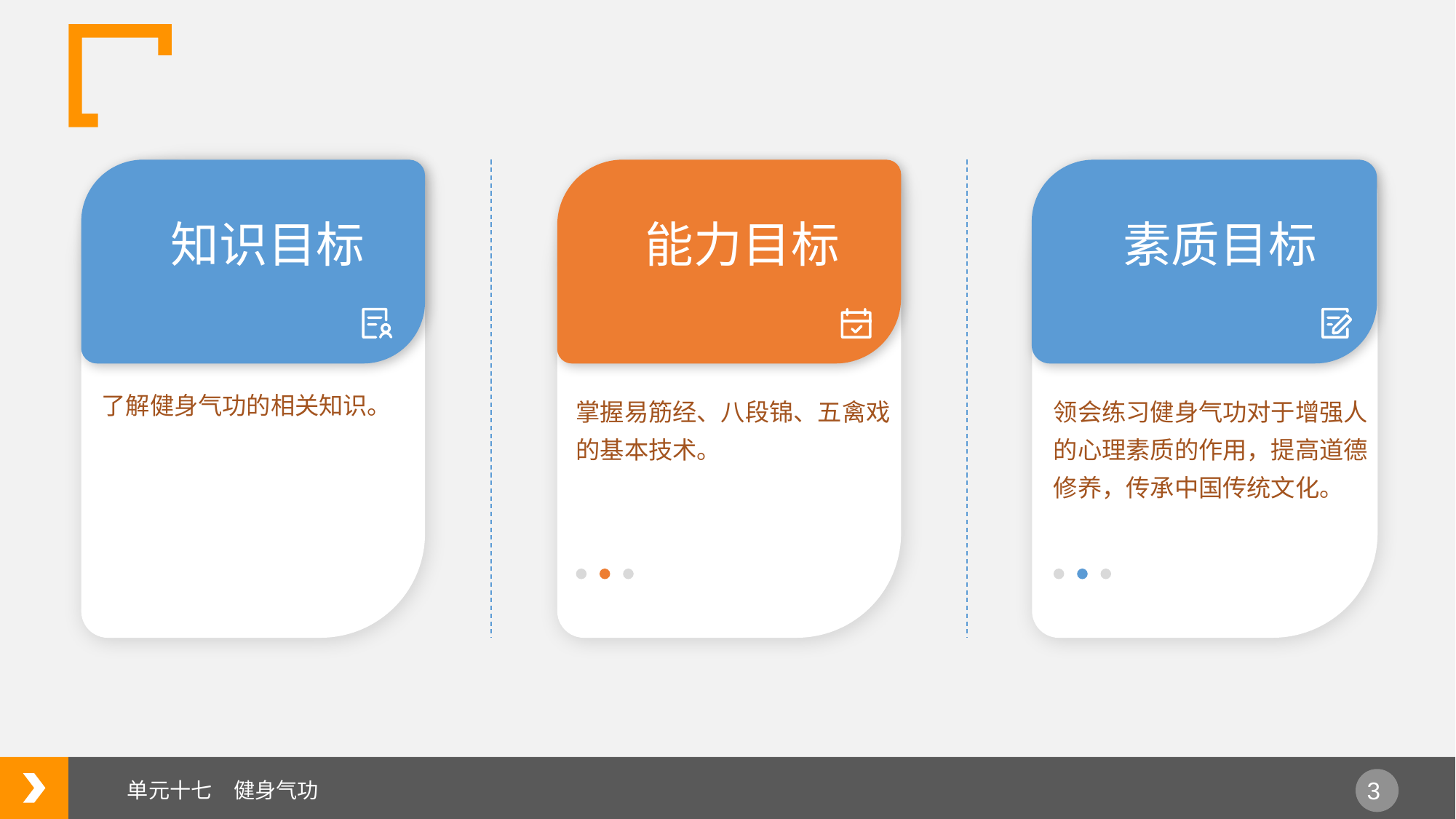

知识目标
能力目标
素质目标

了解健身气功的相关知识。
掌握易筋经、八段锦、五禽戏的基本技术。
领会练习健身气功对于增强人的心理素质的作用，提高道德修养，传承中国传统文化。

单元十七　健身气功